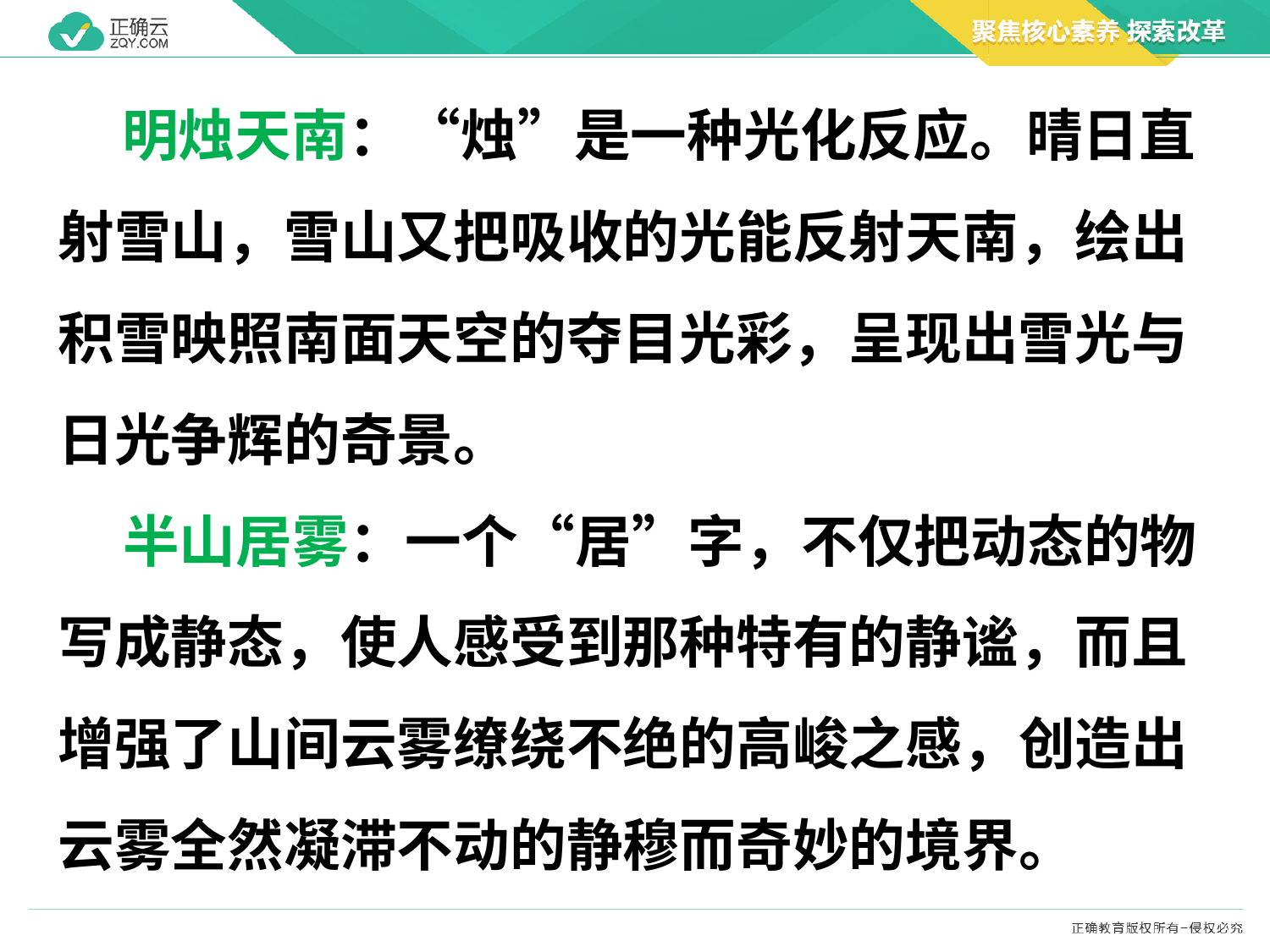

明烛天南：“烛”是一种光化反应。晴日直射雪山，雪山又把吸收的光能反射天南，绘出积雪映照南面天空的夺目光彩，呈现出雪光与日光争辉的奇景。
    半山居雾：一个“居”字，不仅把动态的物写成静态，使人感受到那种特有的静谧，而且增强了山间云雾缭绕不绝的高峻之感，创造出云雾全然凝滞不动的静穆而奇妙的境界。